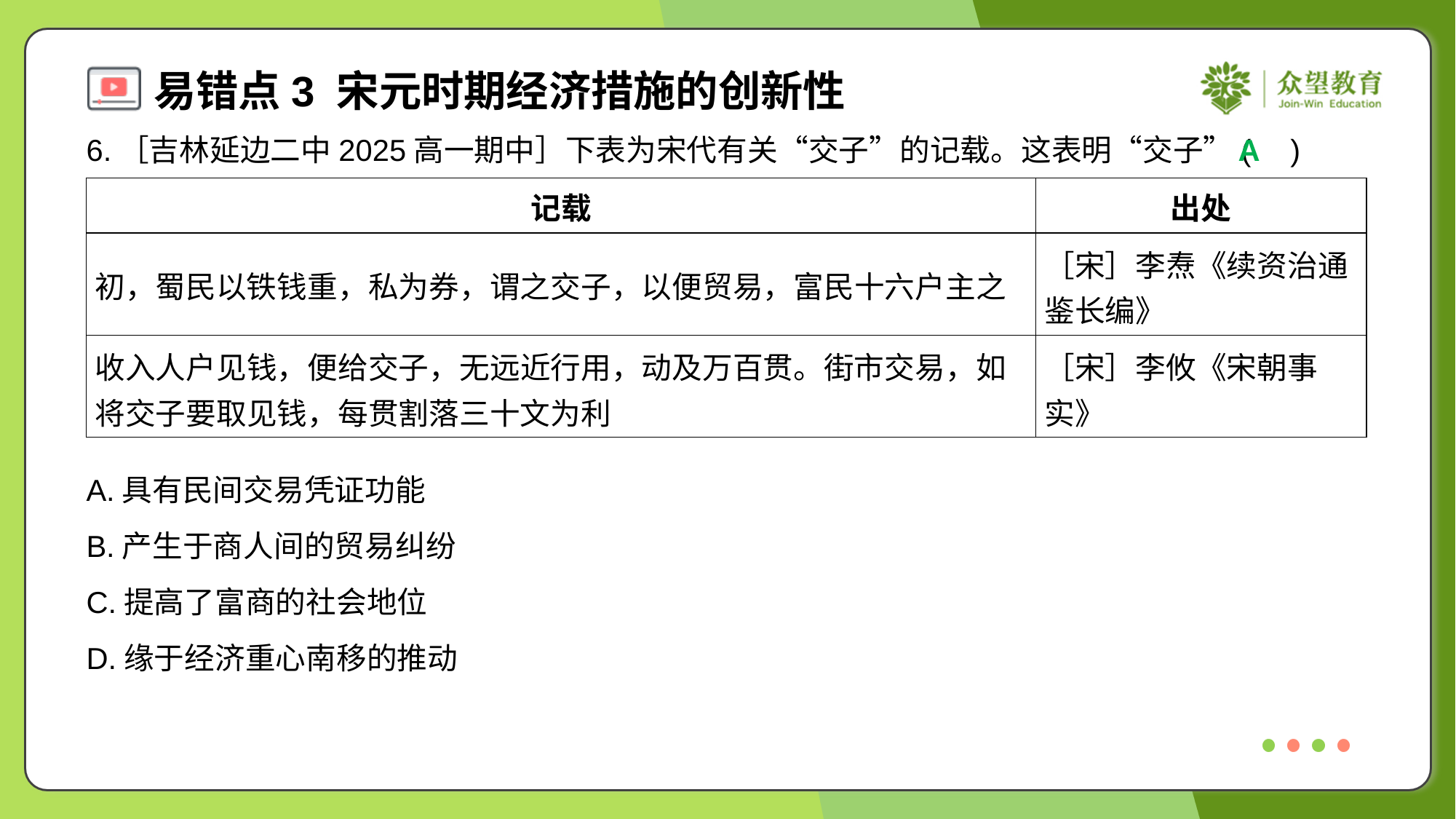

6.［吉林延边二中2025高一期中］下表为宋代有关“交子”的记载。这表明“交子”(     )
A
| 记载 | 出处 |
| --- | --- |
| 初，蜀民以铁钱重，私为券，谓之交子，以便贸易，富民十六户主之 | ［宋］李焘《续资治通 鉴长编》 |
| 收入人户见钱，便给交子，无远近行用，动及万百贯。街市交易，如 将交子要取见钱，每贯割落三十文为利 | ［宋］李攸《宋朝事 实》 |
A.具有民间交易凭证功能
B.产生于商人间的贸易纠纷
C.提高了富商的社会地位
D.缘于经济重心南移的推动